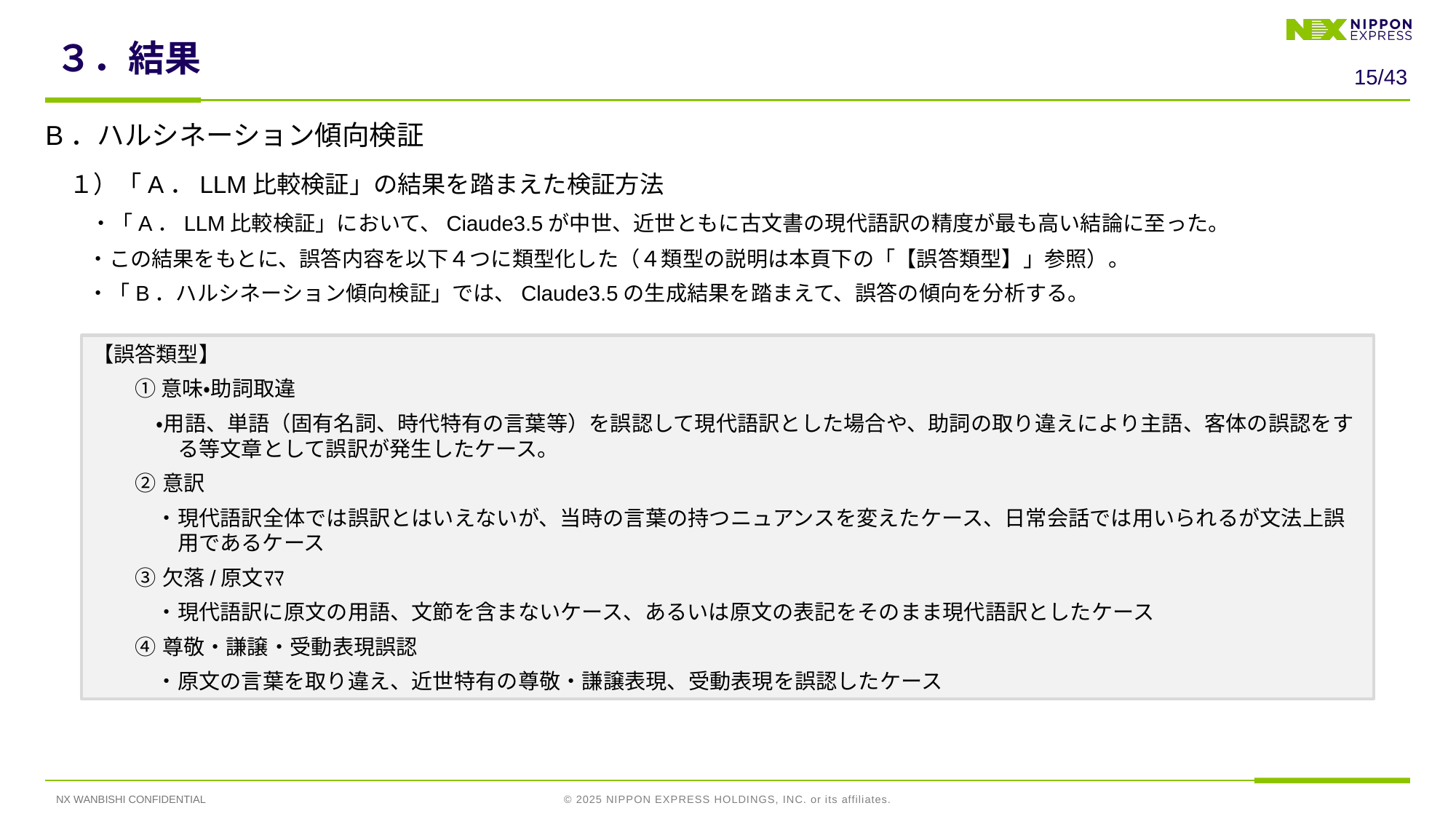

# ３．結果
15/43
B．ハルシネーション傾向検証
　１）「A．LLM比較検証」の結果を踏まえた検証方法
　　・「A．LLM比較検証」において、Ciaude3.5が中世、近世ともに古文書の現代語訳の精度が最も高い結論に至った。
　　・この結果をもとに、誤答内容を以下４つに類型化した（４類型の説明は本頁下の「【誤答類型】」参照）。
　　・「B．ハルシネーション傾向検証」では、Claude3.5の生成結果を踏まえて、誤答の傾向を分析する。

【誤答類型】
　　① 意味・助詞取違
　　　・用語、単語（固有名詞、時代特有の言葉等）を誤認して現代語訳とした場合や、助詞の取り違えにより主語、客体の誤認をする等文章として誤訳が発生したケース。
　　② 意訳
　　　・現代語訳全体では誤訳とはいえないが、当時の言葉の持つニュアンスを変えたケース、日常会話では用いられるが文法上誤用であるケース
　　③ 欠落/原文ﾏﾏ
　　　・現代語訳に原文の用語、文節を含まないケース、あるいは原文の表記をそのまま現代語訳としたケース
　　④ 尊敬・謙譲・受動表現誤認
　　　・原文の言葉を取り違え、近世特有の尊敬・謙譲表現、受動表現を誤認したケース
NX WANBISHI CONFIDENTIAL